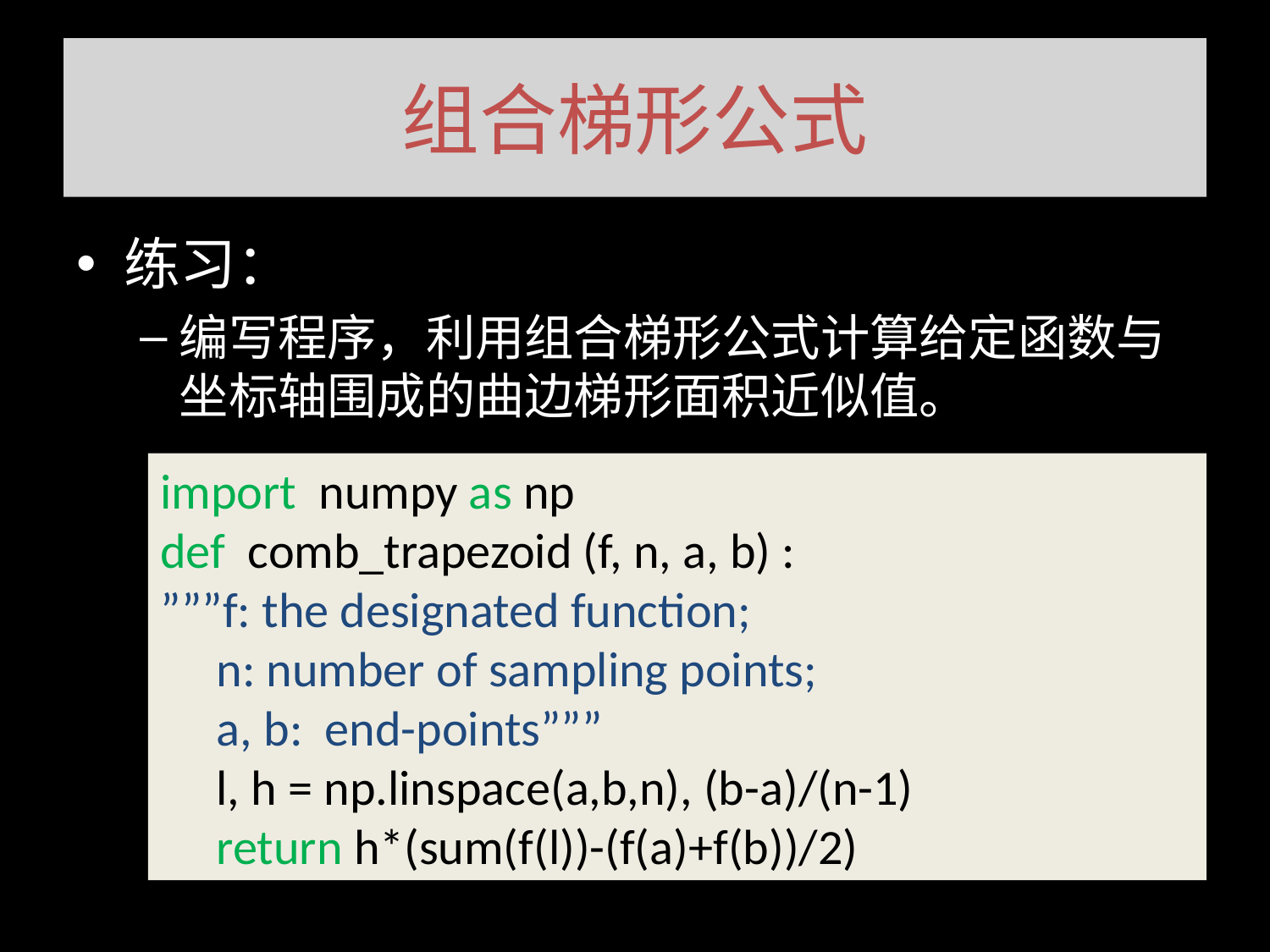

# 组合梯形公式
练习：
编写程序，利用组合梯形公式计算给定函数与坐标轴围成的曲边梯形面积近似值。
import  numpy as np
def  comb_trapezoid (f, n, a, b) :
”””f: the designated function;
     n: number of sampling points;
     a, b:  end-points”””
     l, h = np.linspace(a,b,n), (b-a)/(n-1)
     return h*(sum(f(l))-(f(a)+f(b))/2)